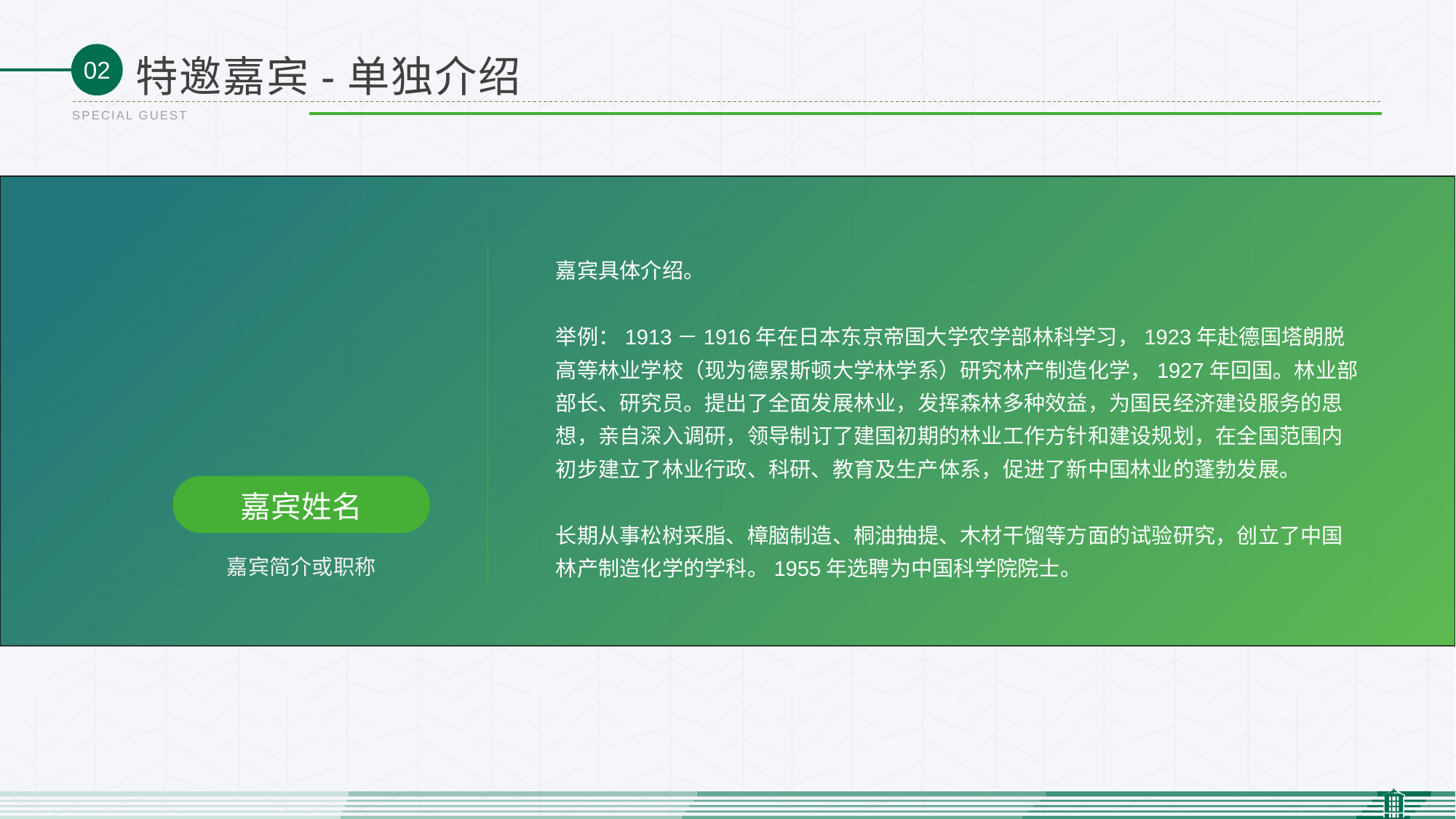

特邀嘉宾-单独介绍
SPECIAL GUEST

嘉宾具体介绍。

举例：1913－1916年在日本东京帝国大学农学部林科学习，1923年赴德国塔朗脱高等林业学校（现为德累斯顿大学林学系）研究林产制造化学，1927年回国。林业部部长、研究员。提出了全面发展林业，发挥森林多种效益，为国民经济建设服务的思想，亲自深入调研，领导制订了建国初期的林业工作方针和建设规划，在全国范围内初步建立了林业行政、科研、教育及生产体系，促进了新中国林业的蓬勃发展。

长期从事松树采脂、樟脑制造、桐油抽提、木材干馏等方面的试验研究，创立了中国林产制造化学的学科。1955年选聘为中国科学院院士。

嘉宾姓名
嘉宾简介或职称